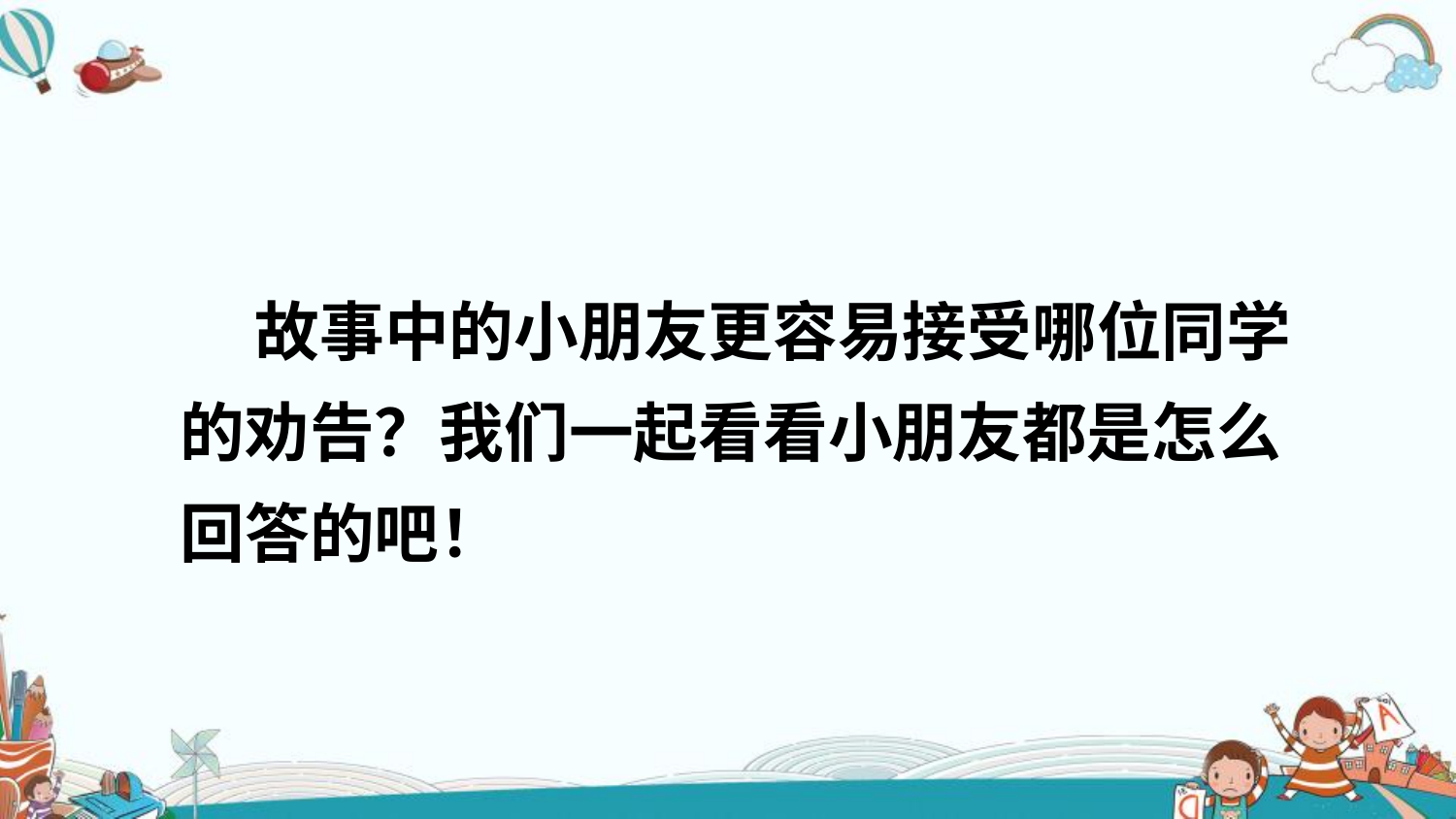

故事中的小朋友更容易接受哪位同学的劝告？我们一起看看小朋友都是怎么回答的吧！